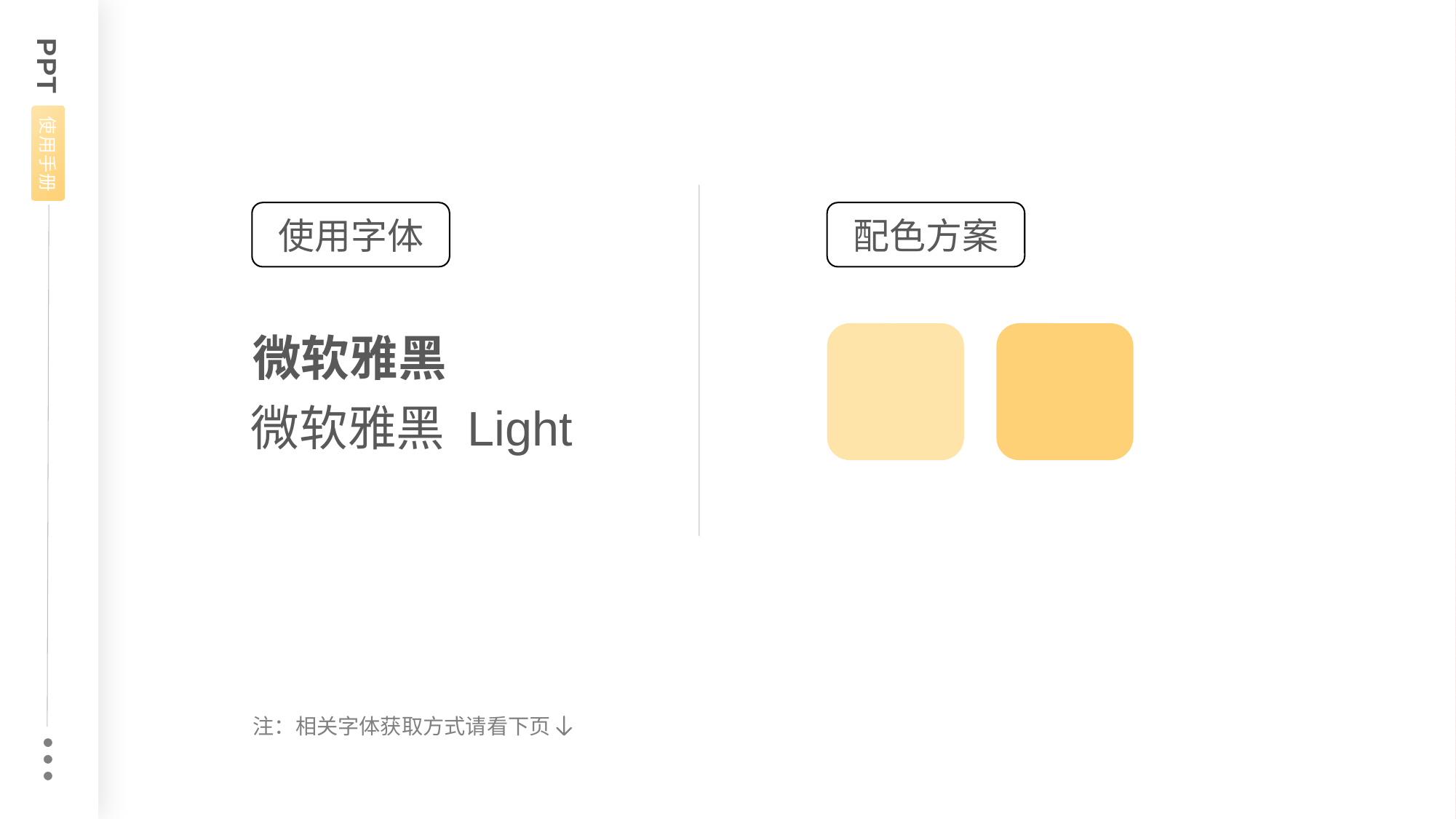

PPT

使用手册

使用字体
配色方案

微软雅黑
微软雅黑 Light
注：相关字体获取方式请看下页